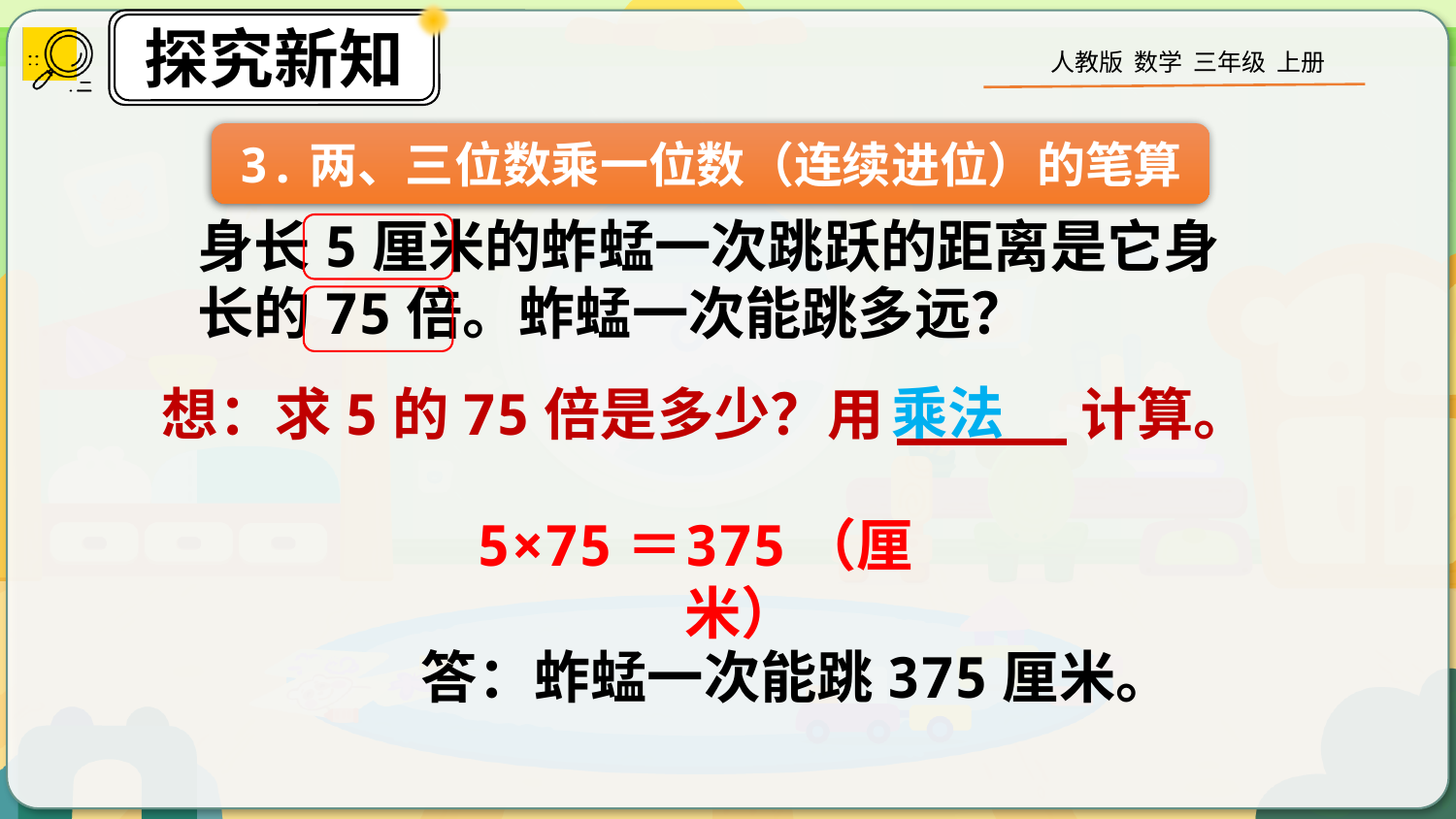

3.两、三位数乘一位数（连续进位）的笔算
身长5厘米的蚱蜢一次跳跃的距离是它身长的75倍。蚱蜢一次能跳多远？

乘法
想：求5的75倍是多少？用_____计算。
5×75＝
375（厘米）
答：蚱蜢一次能跳375厘米。